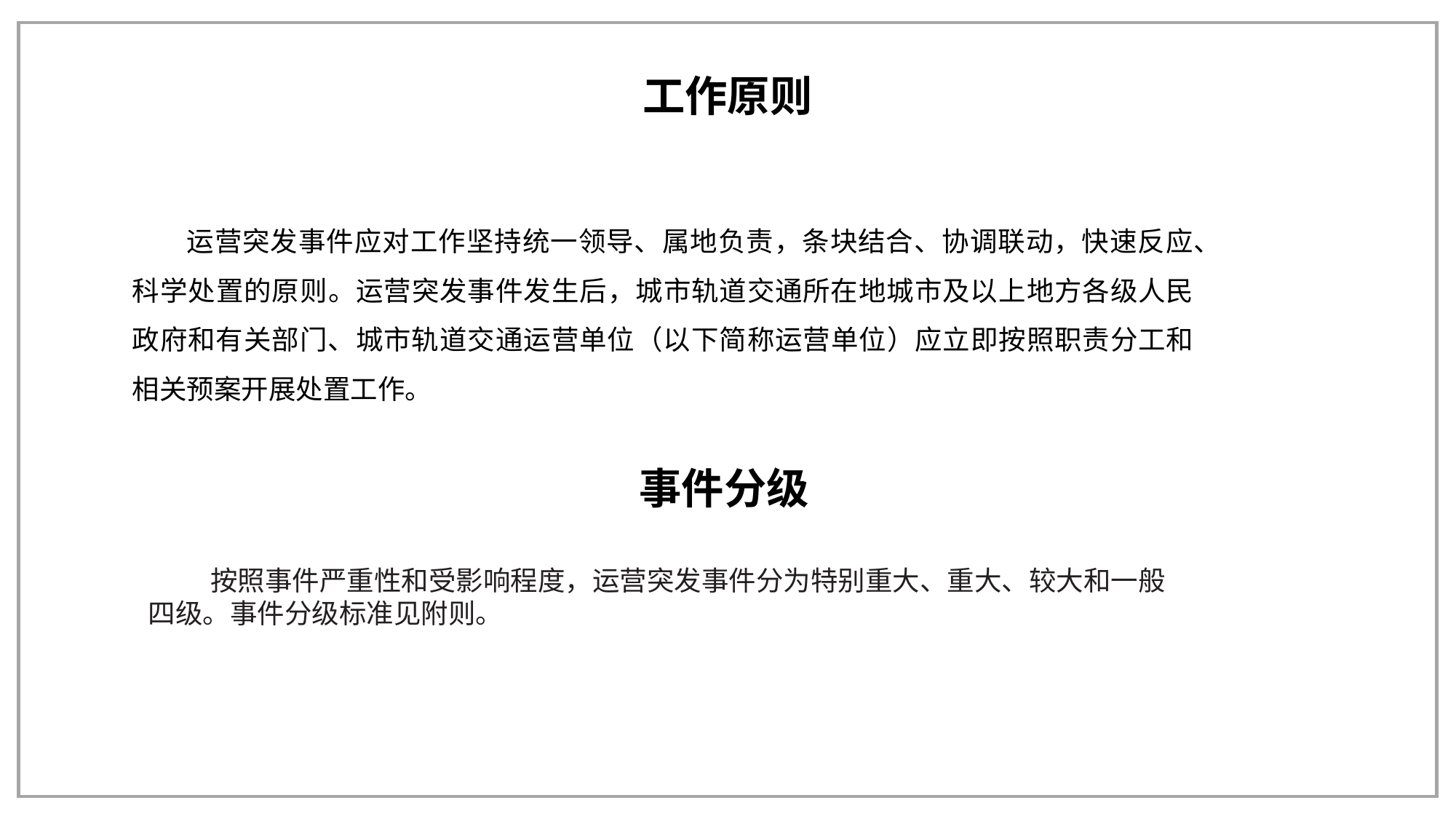

工作原则
运营突发事件应对工作坚持统一领导、属地负责，条块结合、协调联动，快速反应、科学处置的原则。运营突发事件发生后，城市轨道交通所在地城市及以上地方各级人民政府和有关部门、城市轨道交通运营单位（以下简称运营单位）应立即按照职责分工和相关预案开展处置工作。
           事件分级

         按照事件严重性和受影响程度，运营突发事件分为特别重大、重大、较大和一般 四级。事件分级标准见附则。